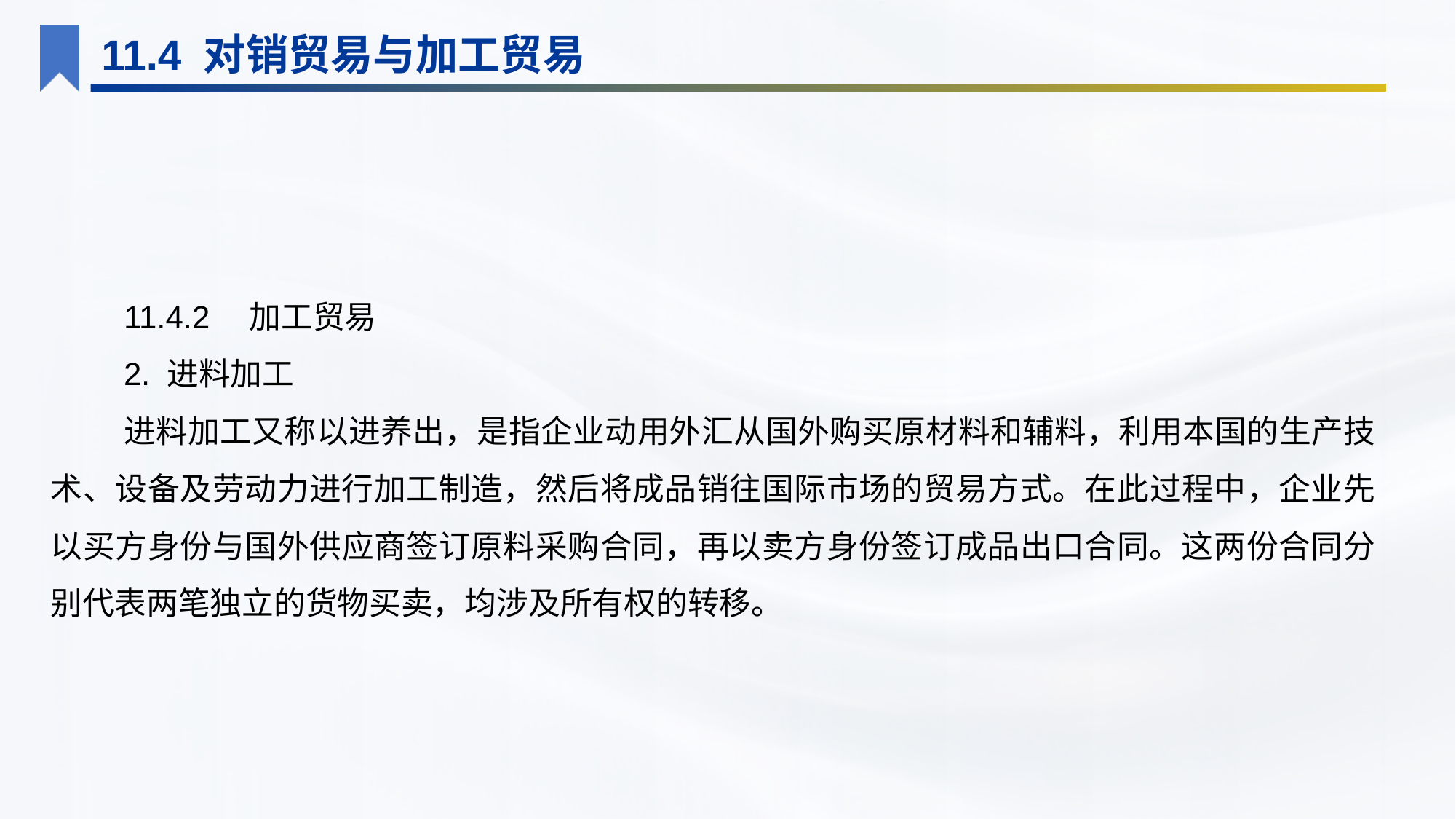

11.4 对销贸易与加工贸易
11.4.2　加工贸易
2. 进料加工
进料加工又称以进养出，是指企业动用外汇从国外购买原材料和辅料，利用本国的生产技术、设备及劳动力进行加工制造，然后将成品销往国际市场的贸易方式。在此过程中，企业先以买方身份与国外供应商签订原料采购合同，再以卖方身份签订成品出口合同。这两份合同分别代表两笔独立的货物买卖，均涉及所有权的转移。